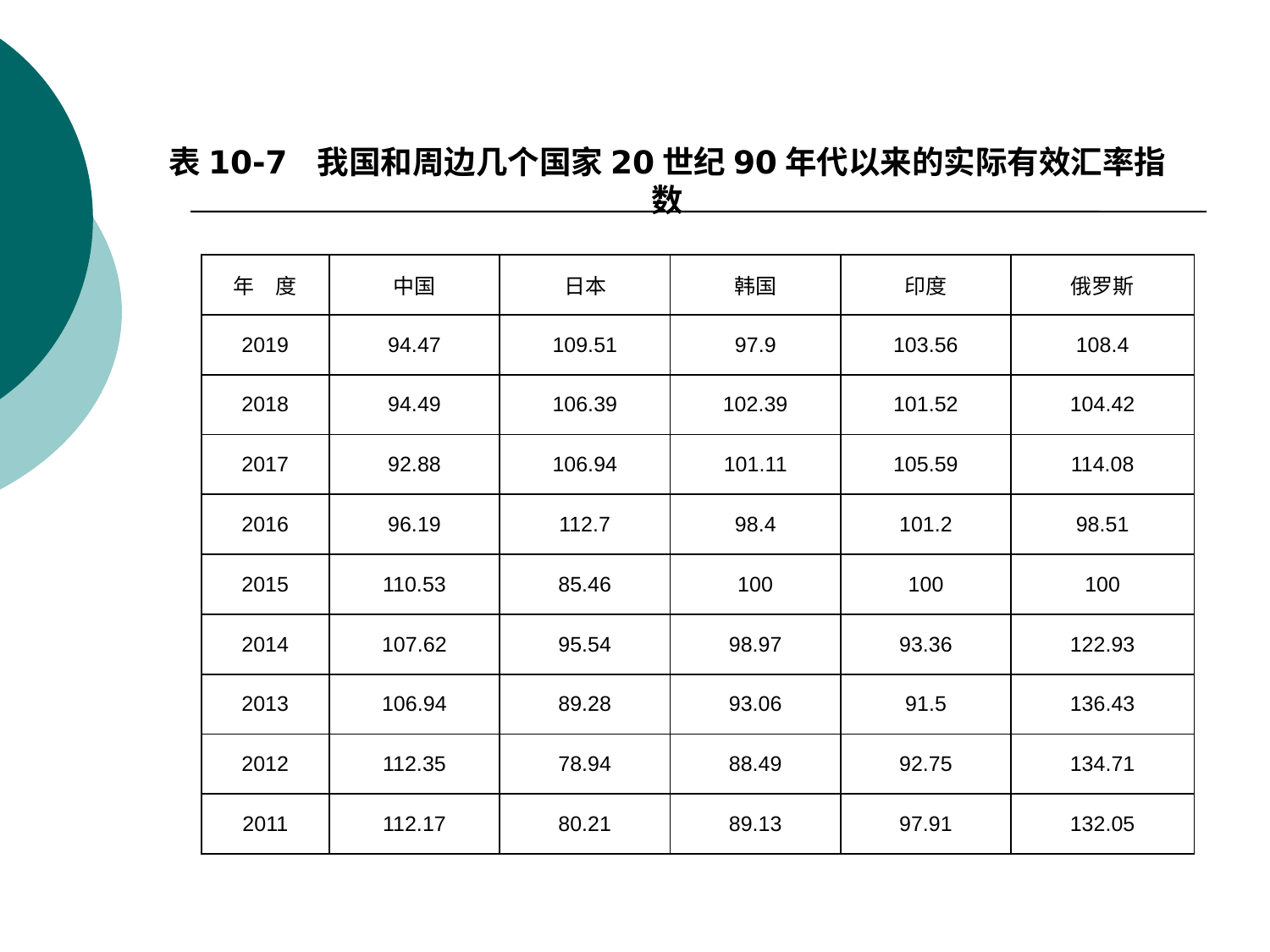

表10-7  我国和周边几个国家20世纪90年代以来的实际有效汇率指数
| 年　度 | 中国 | 日本 | 韩国 | 印度 | 俄罗斯 |
| --- | --- | --- | --- | --- | --- |
| 2019 | 94.47 | 109.51 | 97.9 | 103.56 | 108.4 |
| 2018 | 94.49 | 106.39 | 102.39 | 101.52 | 104.42 |
| 2017 | 92.88 | 106.94 | 101.11 | 105.59 | 114.08 |
| 2016 | 96.19 | 112.7 | 98.4 | 101.2 | 98.51 |
| 2015 | 110.53 | 85.46 | 100 | 100 | 100 |
| 2014 | 107.62 | 95.54 | 98.97 | 93.36 | 122.93 |
| 2013 | 106.94 | 89.28 | 93.06 | 91.5 | 136.43 |
| 2012 | 112.35 | 78.94 | 88.49 | 92.75 | 134.71 |
| 2011 | 112.17 | 80.21 | 89.13 | 97.91 | 132.05 |